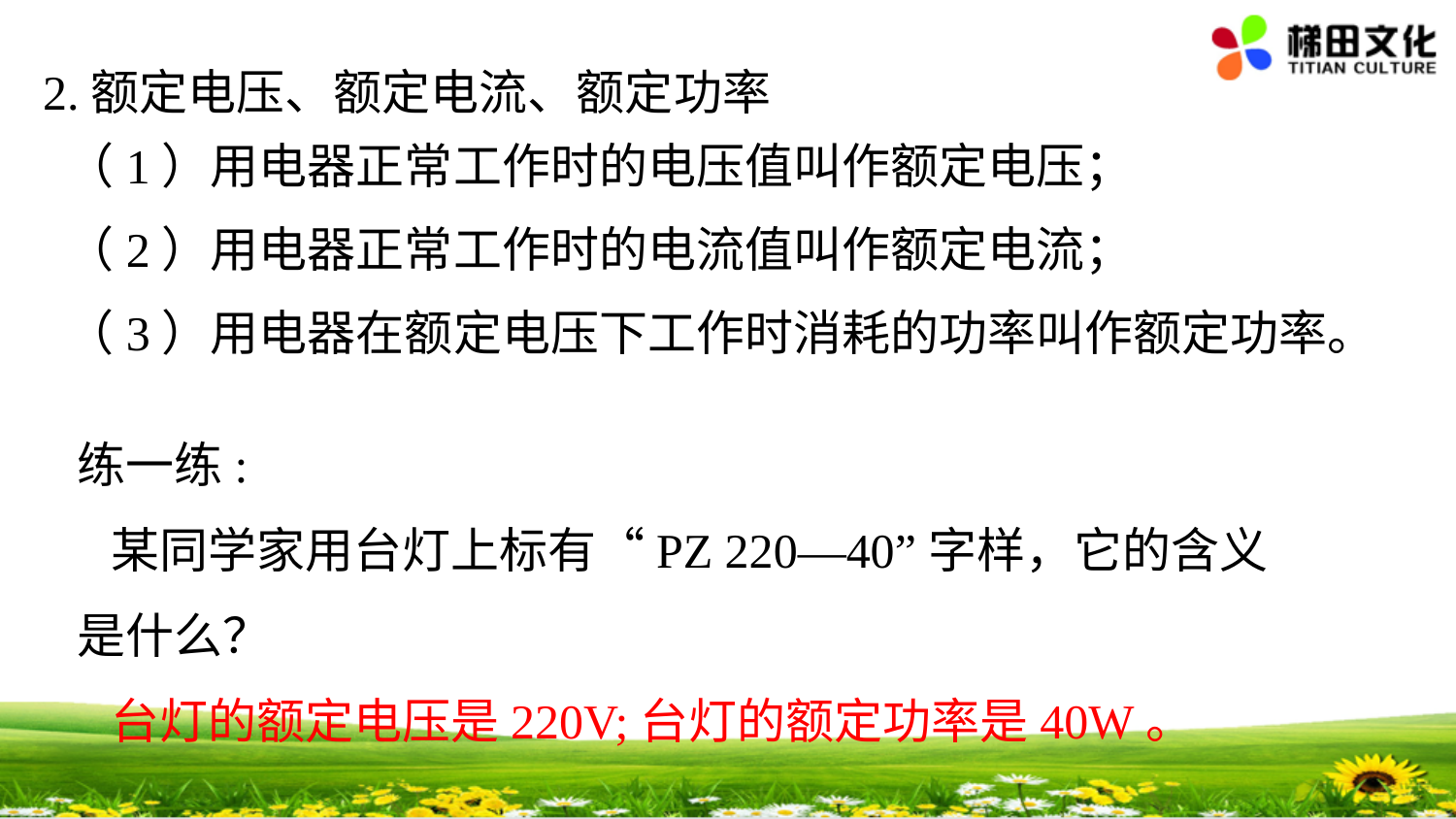

2.额定电压、额定电流、额定功率
（1）用电器正常工作时的电压值叫作额定电压；
（2）用电器正常工作时的电流值叫作额定电流；
（3）用电器在额定电压下工作时消耗的功率叫作额定功率。
练一练:
  某同学家用台灯上标有“PZ 220—40”字样，它的含义
是什么？
  台灯的额定电压是220V;台灯的额定功率是40W。